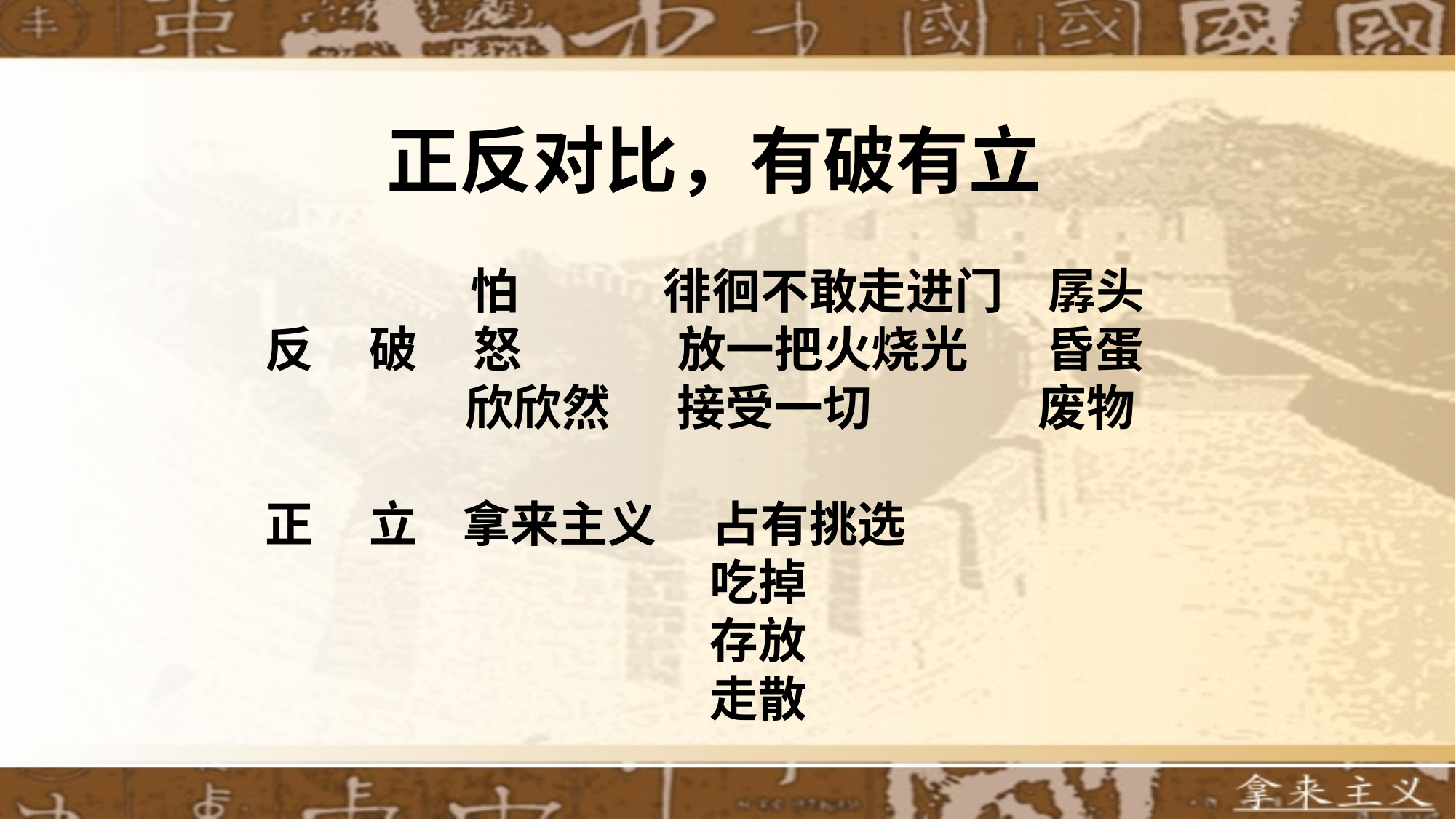

正反对比，有破有立
                        怕             徘徊不敢走进门    孱头
反     破     怒              放一把火烧光       昏蛋
                  欣欣然      接受一切               废物

正     立    拿来主义     占有挑选
                                       吃掉
                                       存放
                                       走散